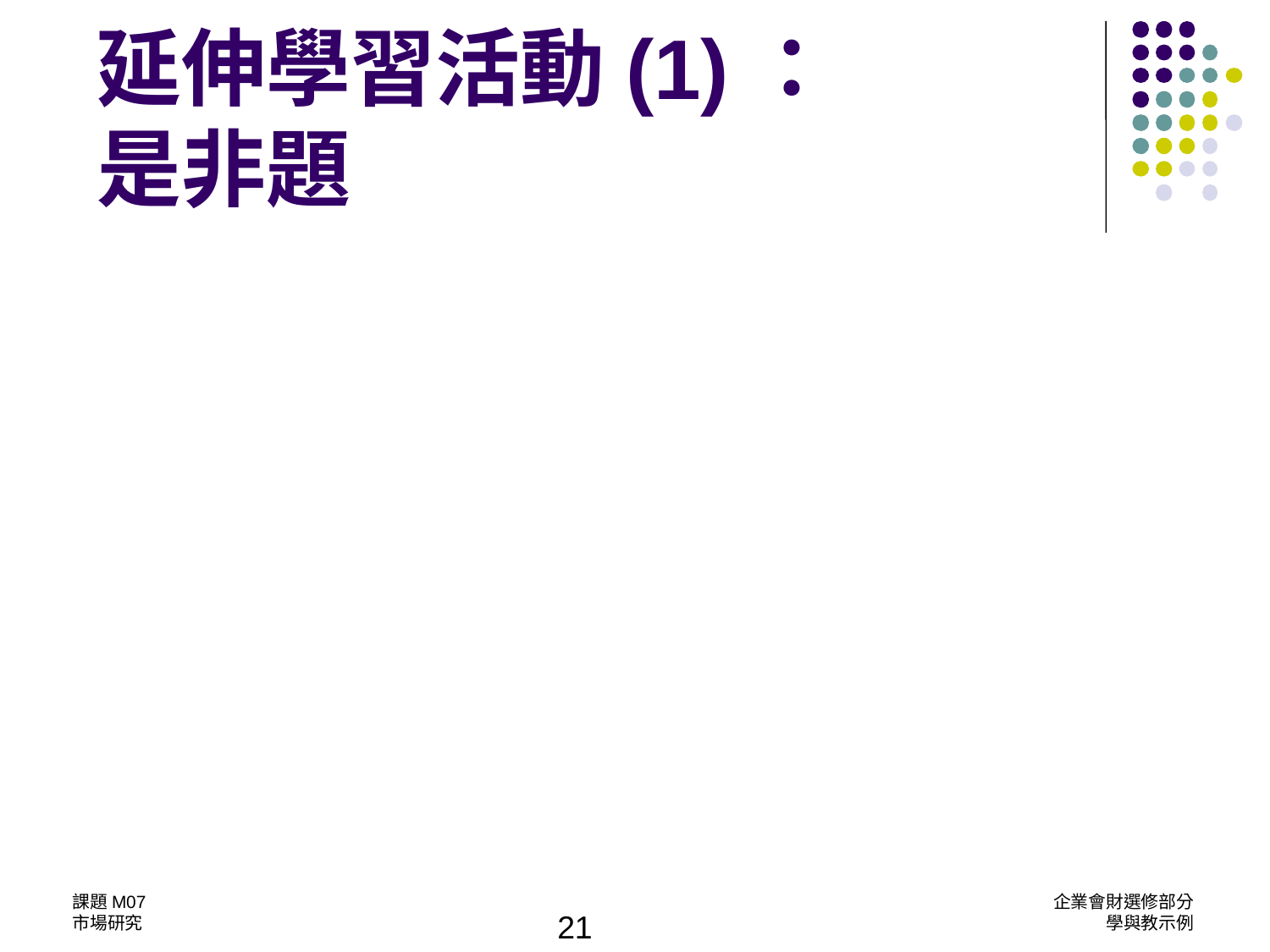

延伸學習活動(1)：
是非題
詢問真實資料
例子：
你有沒有聽過這個品牌的產品？
答案：有／沒有